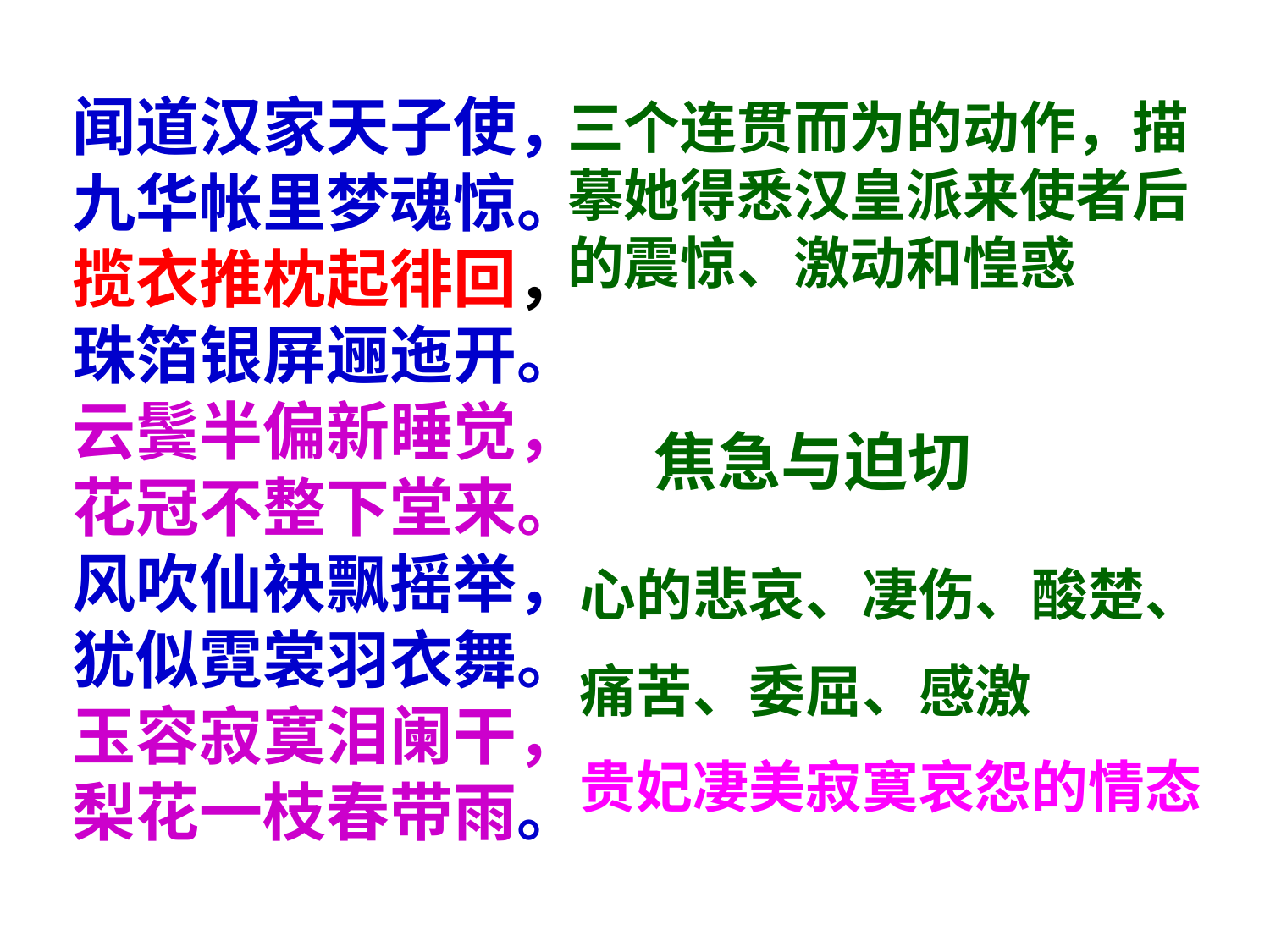

闻道汉家天子使，
九华帐里梦魂惊。
揽衣推枕起徘回，
珠箔银屏逦迤开。
云鬓半偏新睡觉，
花冠不整下堂来。
风吹仙袂飘摇举，
犹似霓裳羽衣舞。
玉容寂寞泪阑干，
梨花一枝春带雨。
三个连贯而为的动作，描摹她得悉汉皇派来使者后的震惊、激动和惶惑
焦急与迫切
心的悲哀、凄伤、酸楚、
痛苦、委屈、感激
贵妃凄美寂寞哀怨的情态